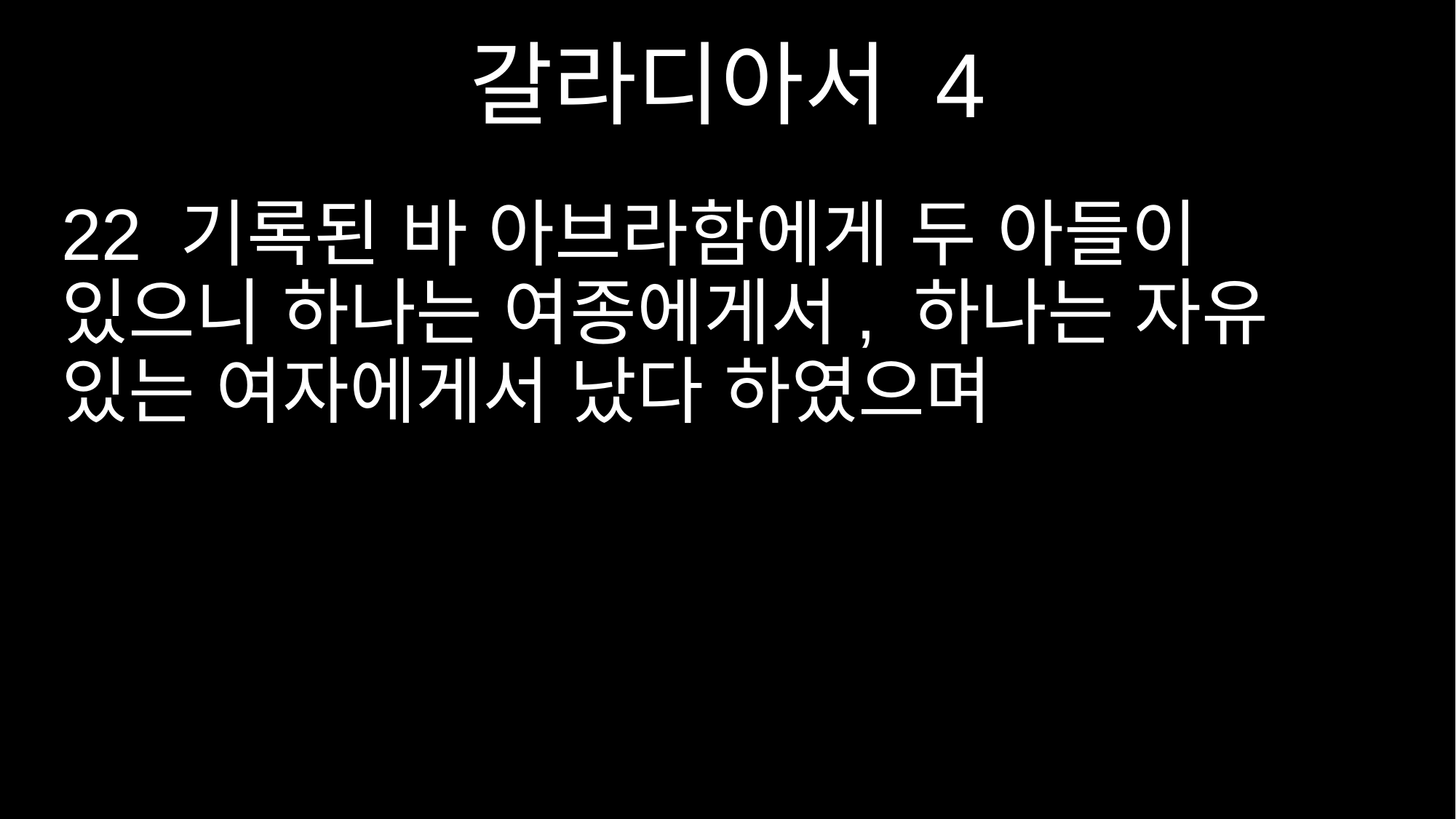

갈라디아서 4
22 기록된 바 아브라함에게 두 아들이 있으니 하나는 여종에게서, 하나는 자유 있는 여자에게서 났다 하였으며